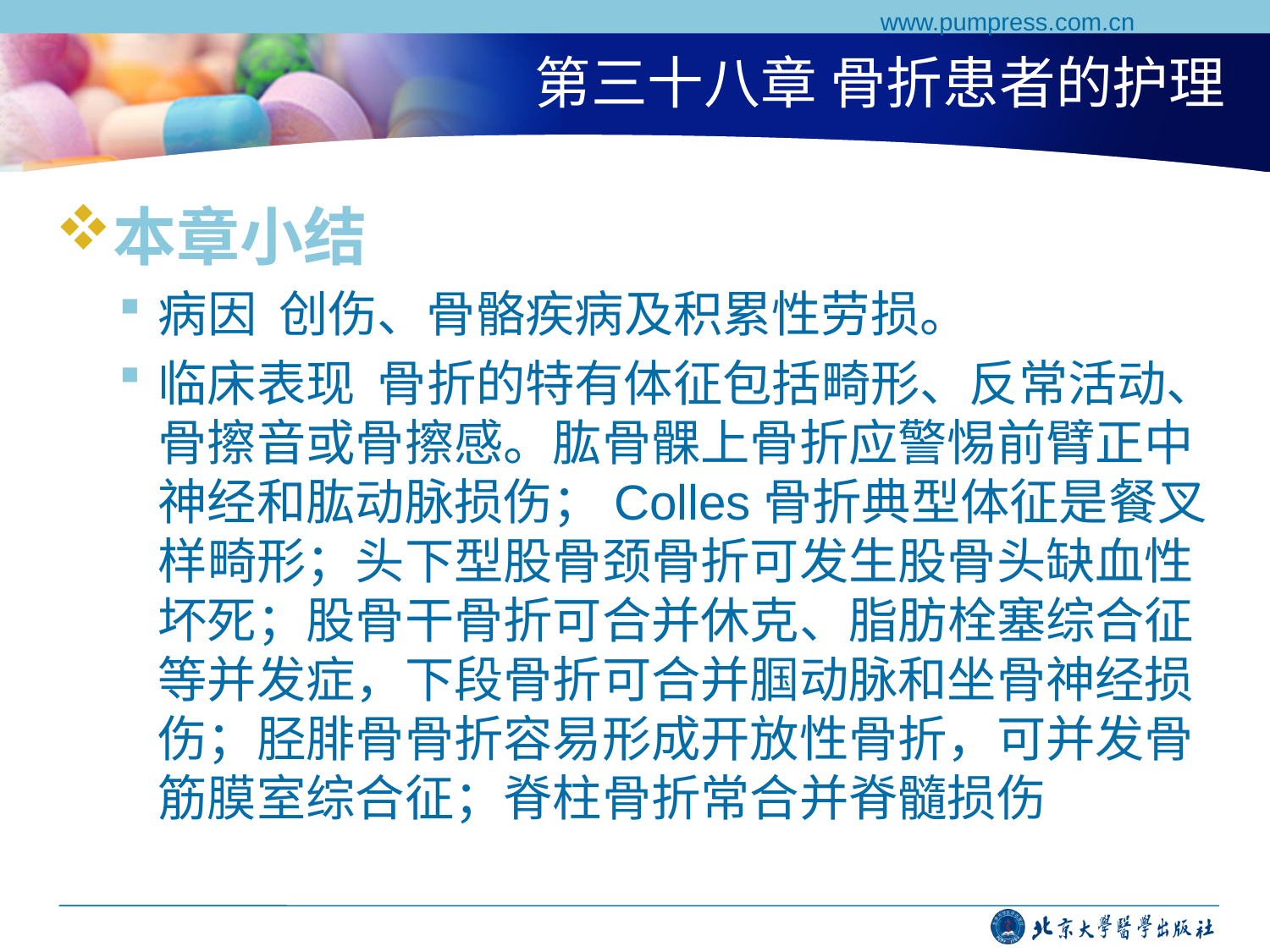

www.pumpress.com.cn
# 第三十八章 骨折患者的护理
本章小结
病因  创伤、骨骼疾病及积累性劳损。
临床表现  骨折的特有体征包括畸形、反常活动、骨擦音或骨擦感。肱骨髁上骨折应警惕前臂正中神经和肱动脉损伤；Colles骨折典型体征是餐叉样畸形；头下型股骨颈骨折可发生股骨头缺血性坏死；股骨干骨折可合并休克、脂肪栓塞综合征等并发症，下段骨折可合并腘动脉和坐骨神经损伤；胫腓骨骨折容易形成开放性骨折，可并发骨筋膜室综合征；脊柱骨折常合并脊髓损伤